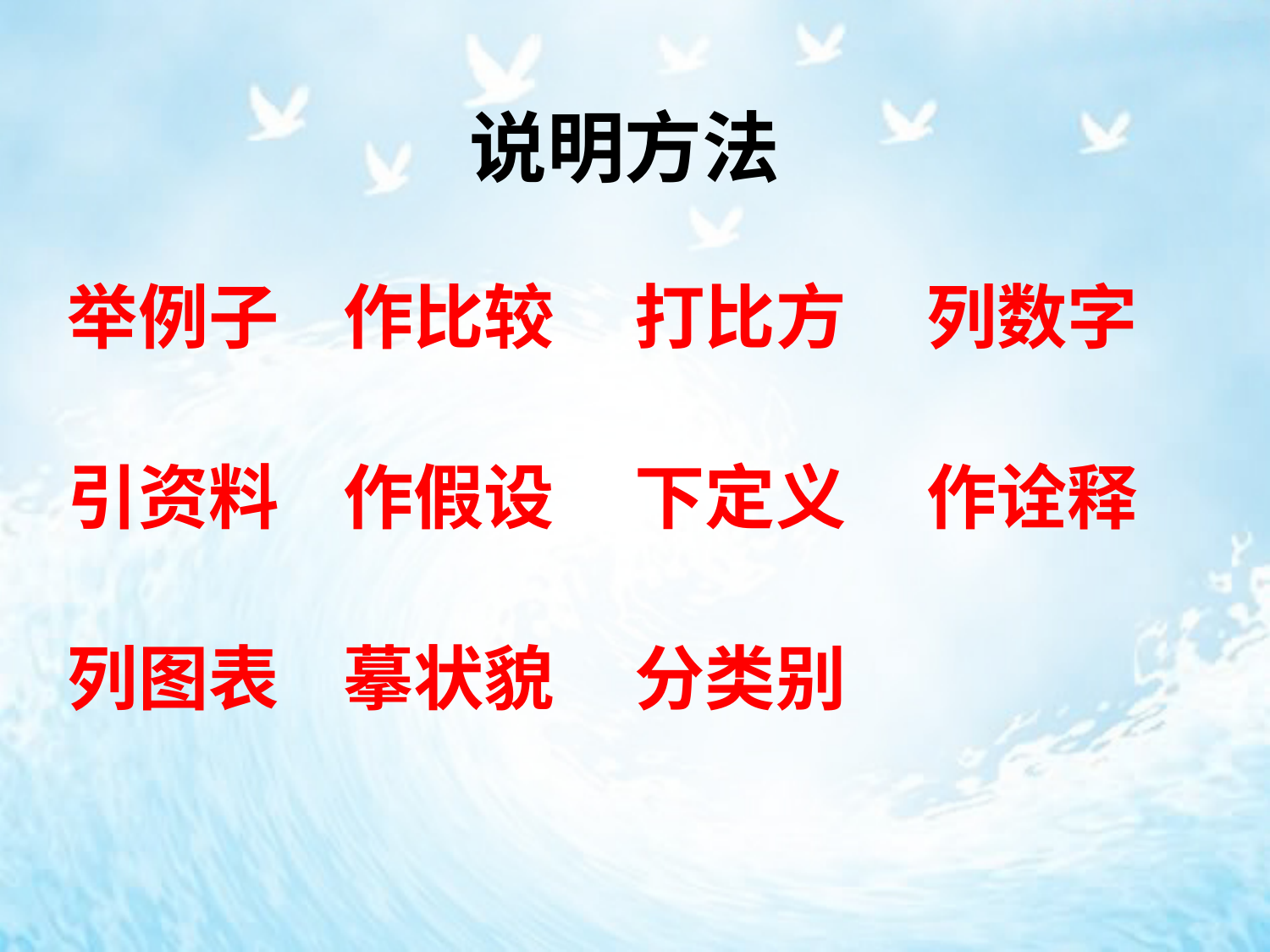

# 说明方法
举例子    作比较     打比方     列数字

引资料    作假设     下定义     作诠释

列图表    摹状貌     分类别